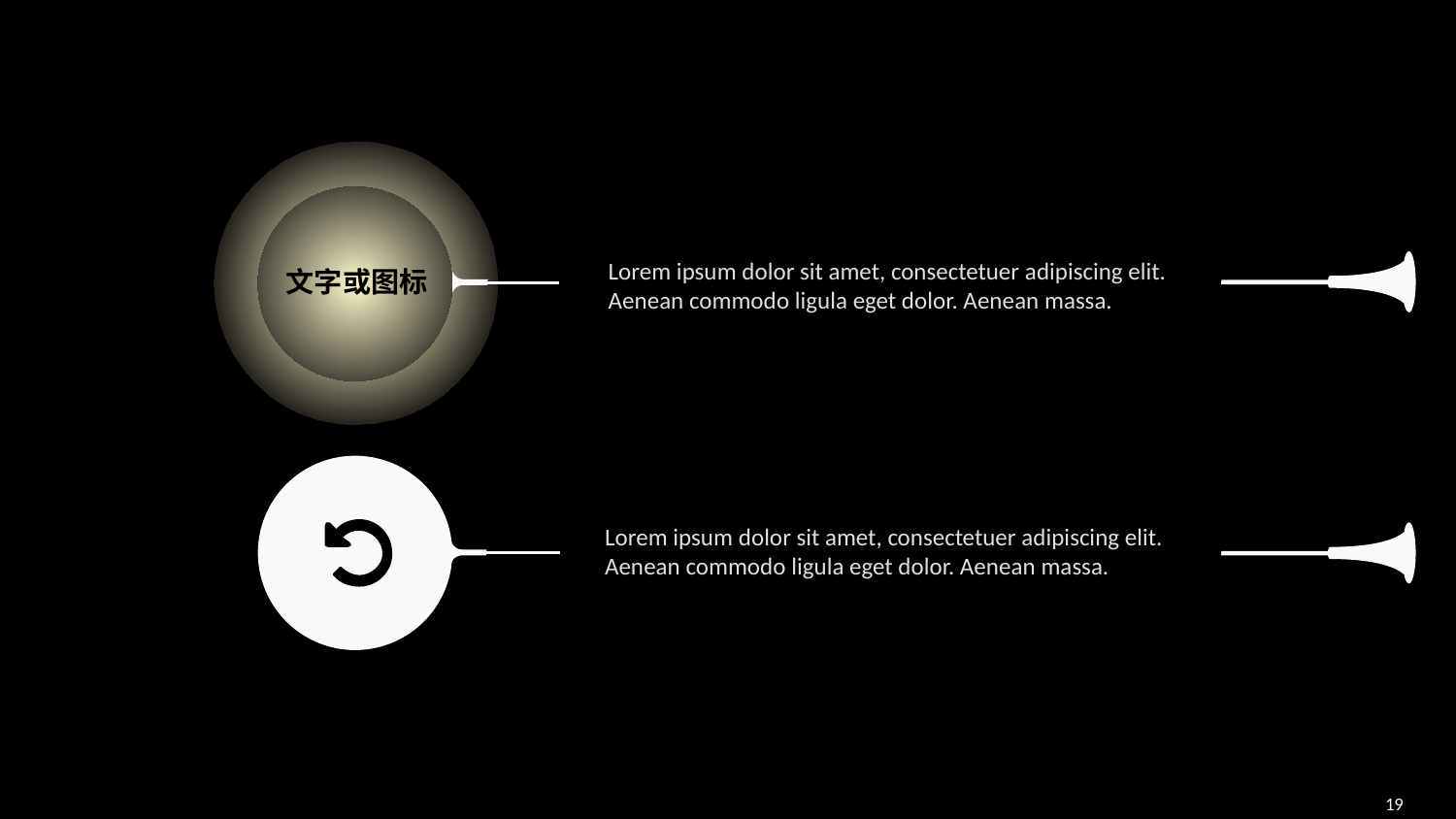

Lorem ipsum dolor sit amet, consectetuer adipiscing elit. Aenean commodo ligula eget dolor. Aenean massa.
文字或图标

Lorem ipsum dolor sit amet, consectetuer adipiscing elit. Aenean commodo ligula eget dolor. Aenean massa.